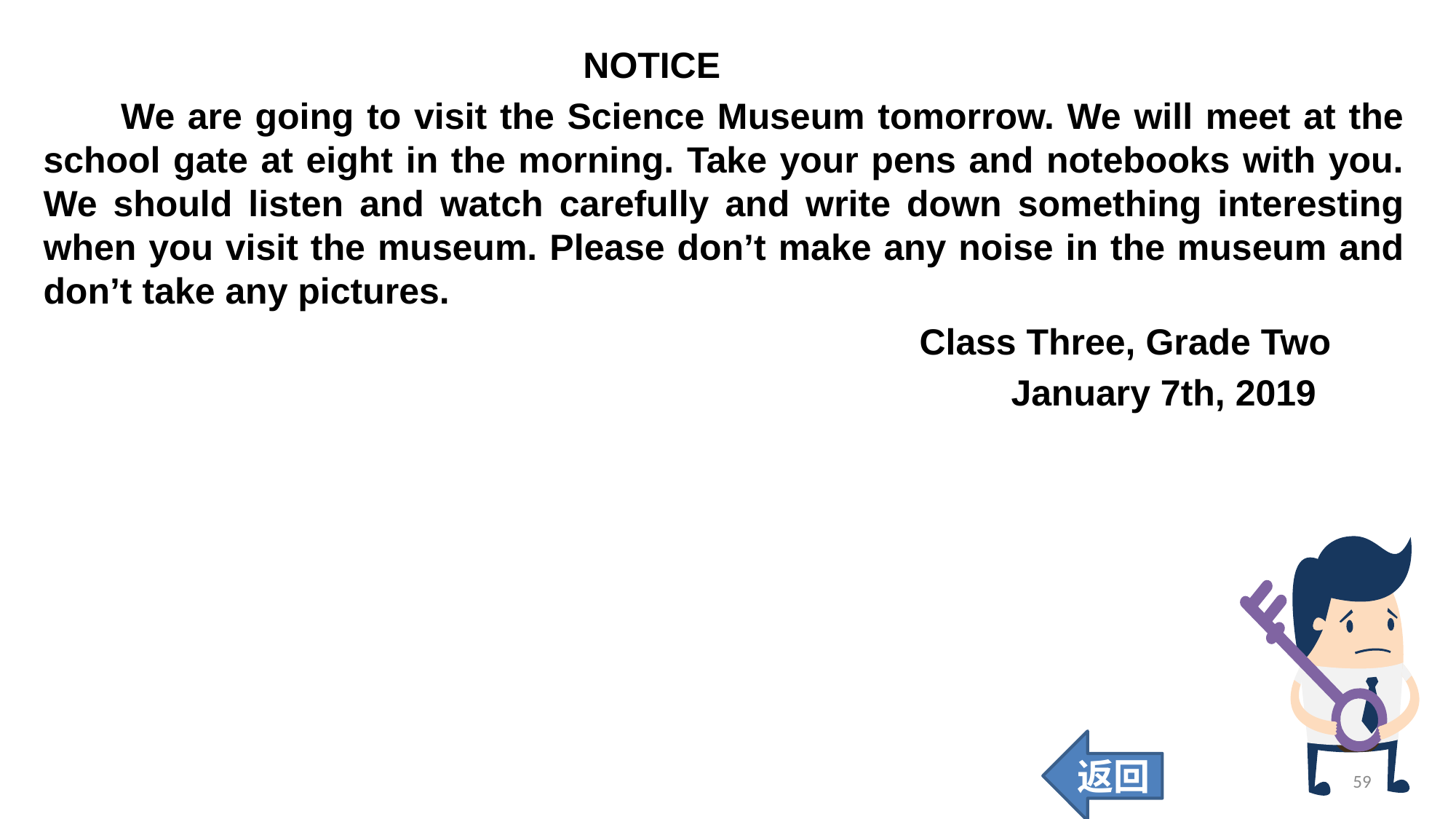

NOTICE
      We are going to visit the Science Museum tomorrow. We will meet at the school gate at eight in the morning. Take your pens and notebooks with you. We should listen and watch carefully and write down something interesting when you visit the museum. Please don’t make any noise in the museum and don’t take any pictures.
                                                                                      Class Three, Grade Two
                                                                                               January 7th, 2019

返回
59